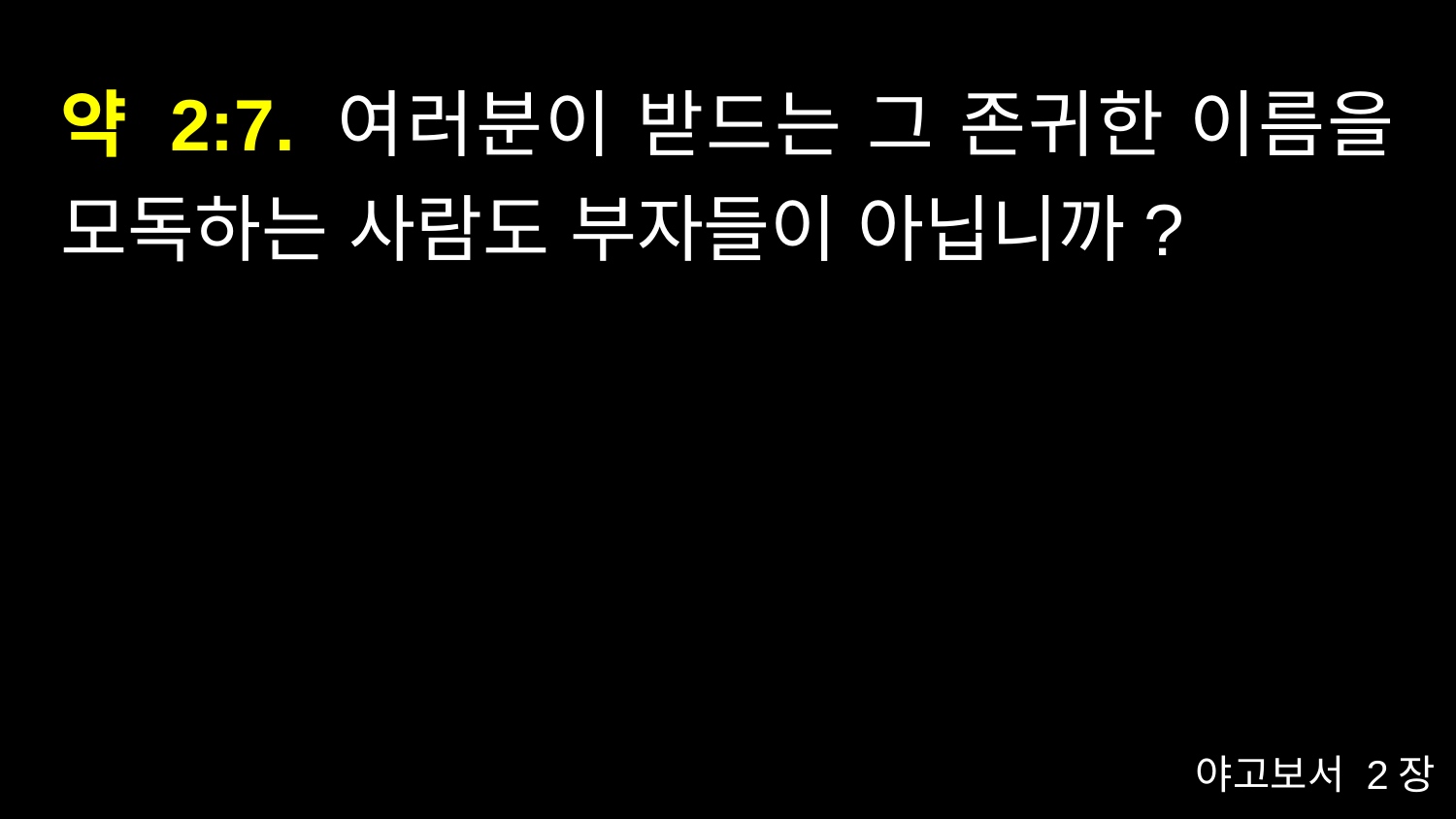

# 약 2:7. 여러분이 받드는 그 존귀한 이름을 모독하는 사람도 부자들이 아닙니까?
야고보서 2장